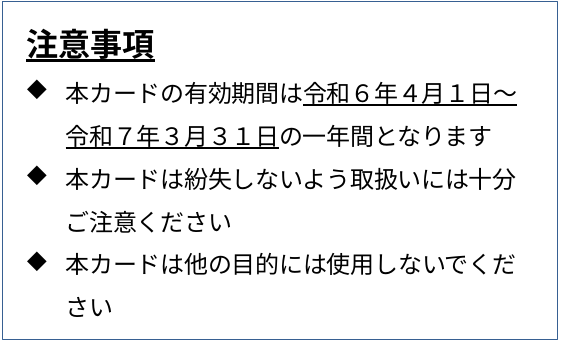

注意事項
本カードの有効期間は令和６年４月１日～令和７年３月３１日の一年間となります
本カードは紛失しないよう取扱いには十分ご注意ください
本カードは他の目的には使用しないでください